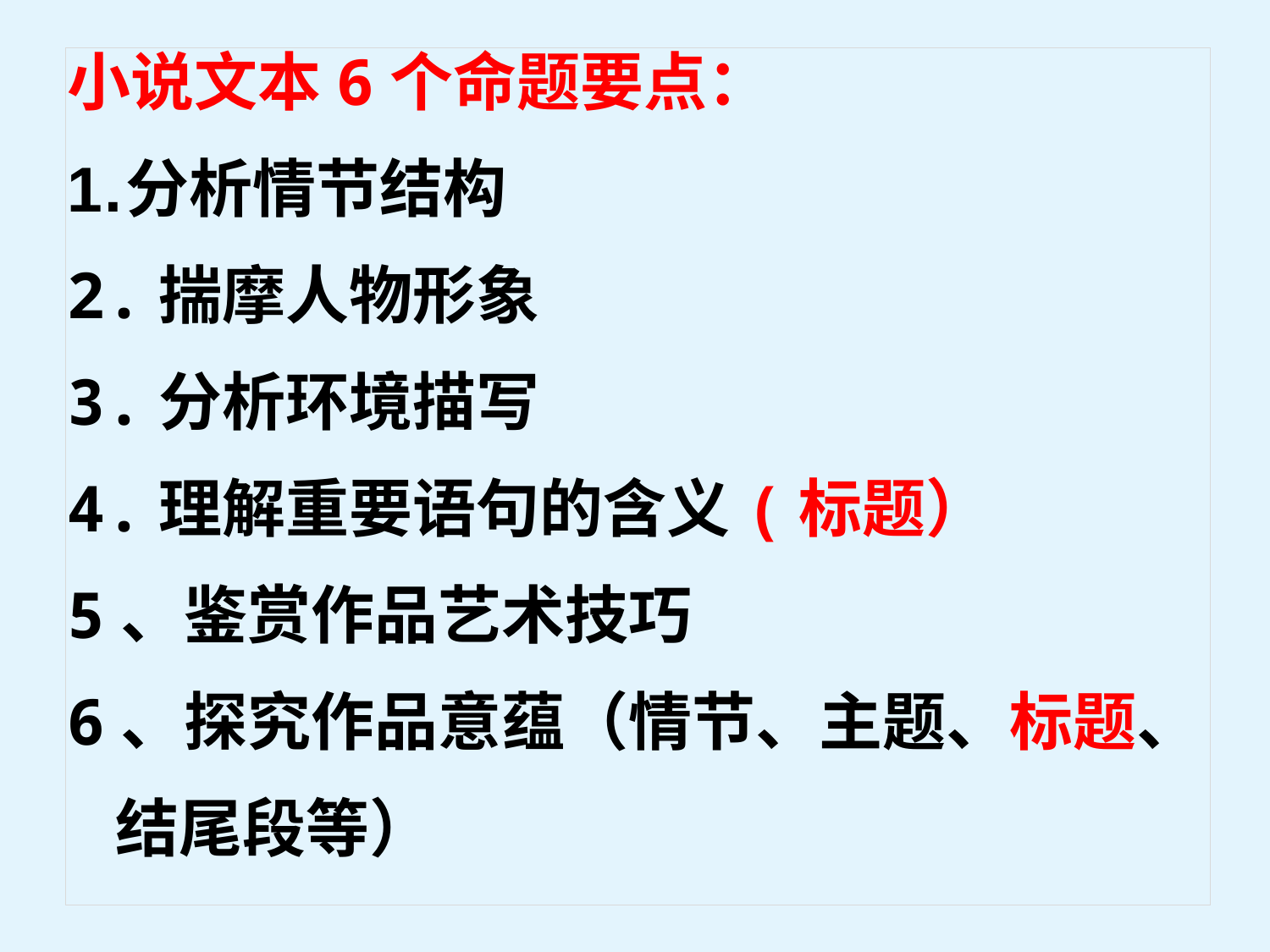

小说文本6个命题要点：
分析情节结构
2.揣摩人物形象
3.分析环境描写
4.理解重要语句的含义(标题）
5、鉴赏作品艺术技巧
6、探究作品意蕴（情节、主题、标题、结尾段等）